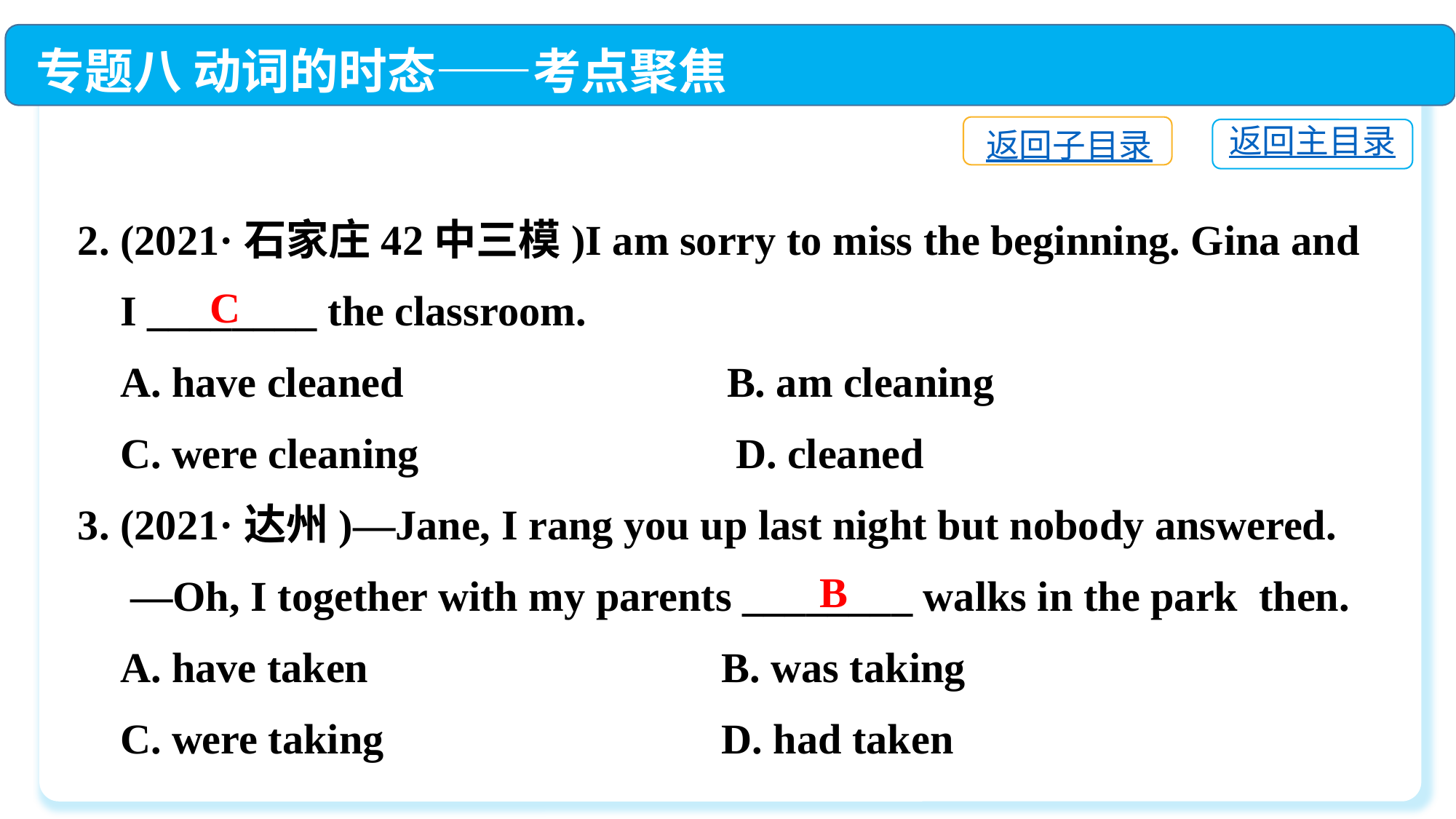

专题八 动词的时态——考点聚焦

返回子目录
返回主目录
2. (2021·石家庄42中三模)I am sorry to miss the beginning. Gina and
    I ________ the classroom.
    A. have cleaned　　 	                     B. am cleaning
    C. were cleaning 	                     D. cleaned
3. (2021·达州)—Jane, I rang you up last night but nobody answered.
     —Oh, I together with my parents ________ walks in the park  then.
    A. have taken	                              B. was taking
    C. were taking	                              D. had taken

C
B